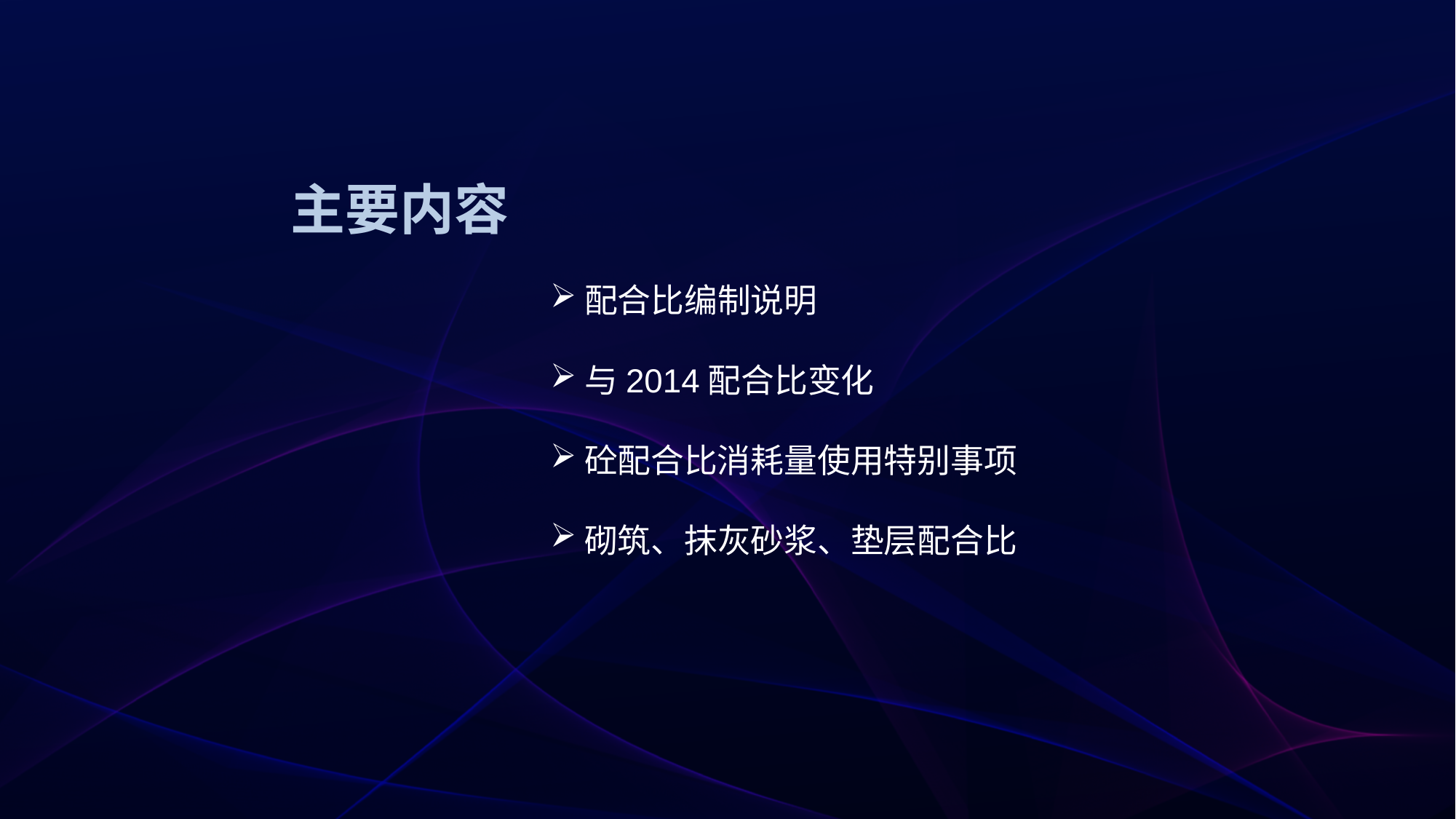

主要内容
配合比编制说明
与2014配合比变化
砼配合比消耗量使用特别事项
砌筑、抹灰砂浆、垫层配合比